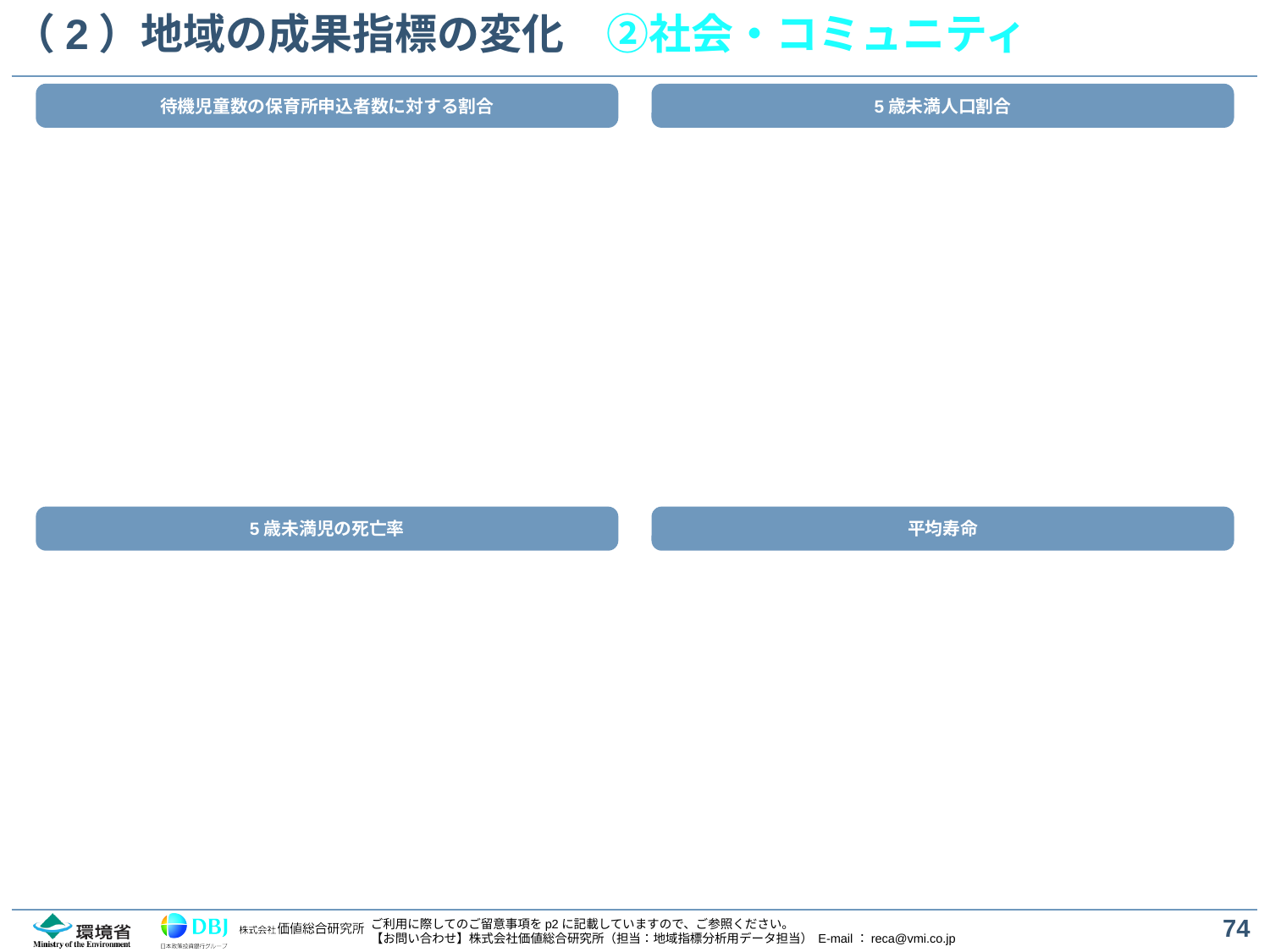

# （2）地域の成果指標の変化　②社会・コミュニティ
待機児童数の保育所申込者数に対する割合
5歳未満人口割合
5歳未満児の死亡率
平均寿命
74